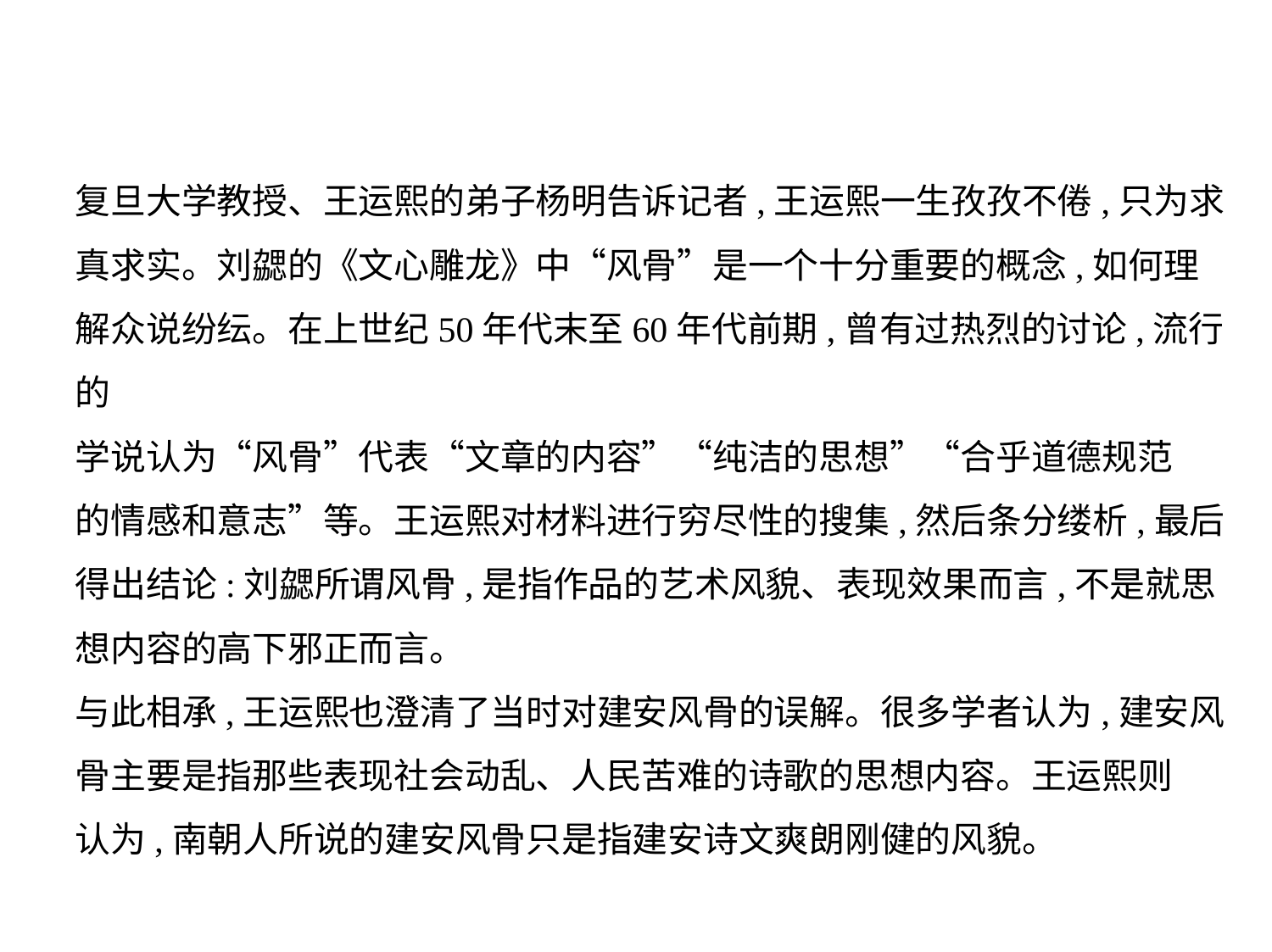

复旦大学教授、王运熙的弟子杨明告诉记者,王运熙一生孜孜不倦,只为求
真求实。刘勰的《文心雕龙》中“风骨”是一个十分重要的概念,如何理
解众说纷纭。在上世纪50年代末至60年代前期,曾有过热烈的讨论,流行的
学说认为“风骨”代表“文章的内容”“纯洁的思想”“合乎道德规范
的情感和意志”等。王运熙对材料进行穷尽性的搜集,然后条分缕析,最后
得出结论:刘勰所谓风骨,是指作品的艺术风貌、表现效果而言,不是就思
想内容的高下邪正而言。
与此相承,王运熙也澄清了当时对建安风骨的误解。很多学者认为,建安风
骨主要是指那些表现社会动乱、人民苦难的诗歌的思想内容。王运熙则
认为,南朝人所说的建安风骨只是指建安诗文爽朗刚健的风貌。